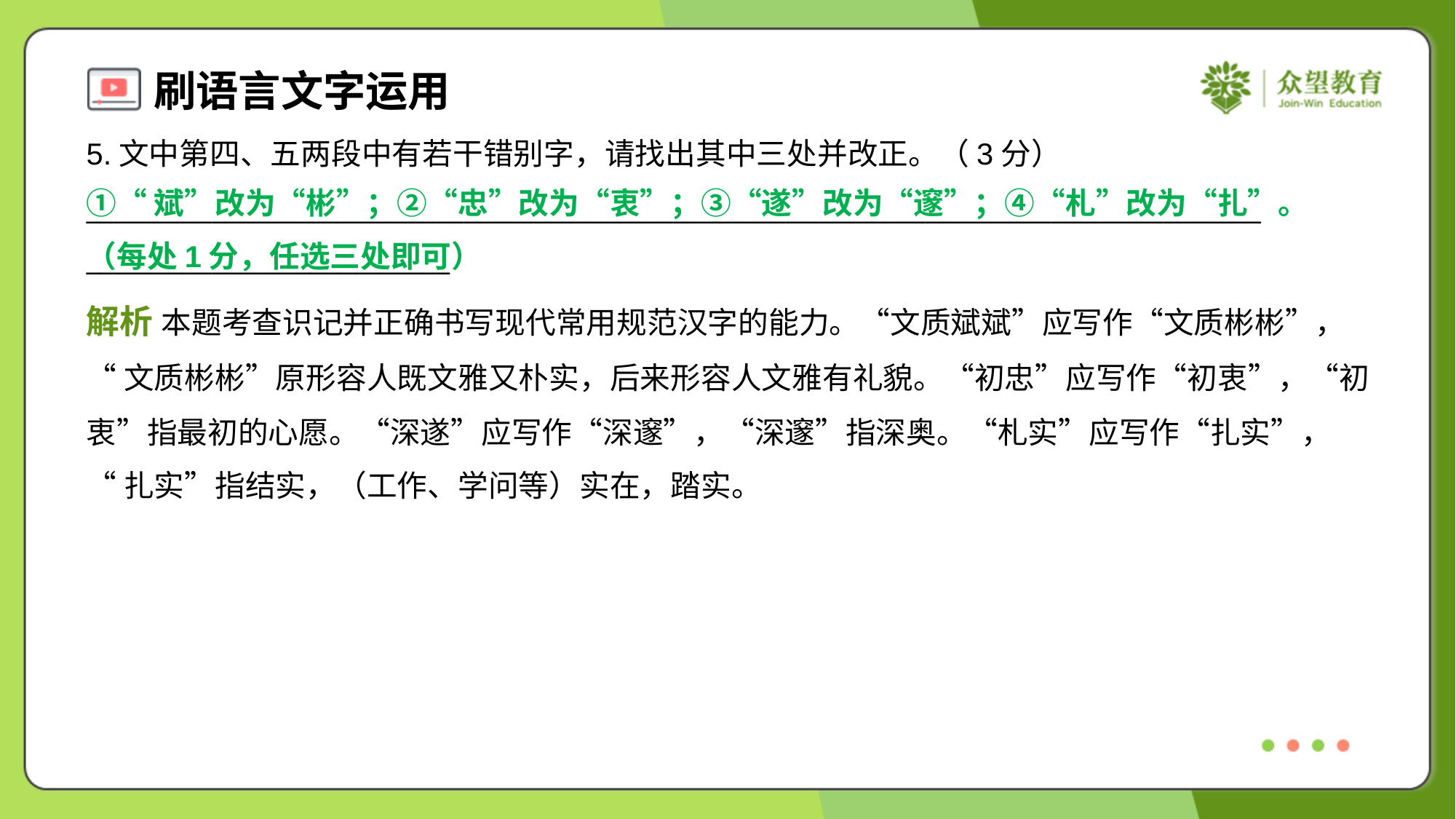

5.文中第四、五两段中有若干错别字，请找出其中三处并改正。（3分）
____________________________________________________________________________________
__________________________
①“斌”改为“彬”；②“忠”改为“衷”；③“遂”改为“邃”；④“札”改为“扎”。
（每处1分，任选三处即可）
解析 本题考查识记并正确书写现代常用规范汉字的能力。“文质斌斌”应写作“文质彬彬”，
“文质彬彬”原形容人既文雅又朴实，后来形容人文雅有礼貌。“初忠”应写作“初衷”，“初
衷”指最初的心愿。“深遂”应写作“深邃”，“深邃”指深奥。“札实”应写作“扎实”，
“扎实”指结实，（工作、学问等）实在，踏实。